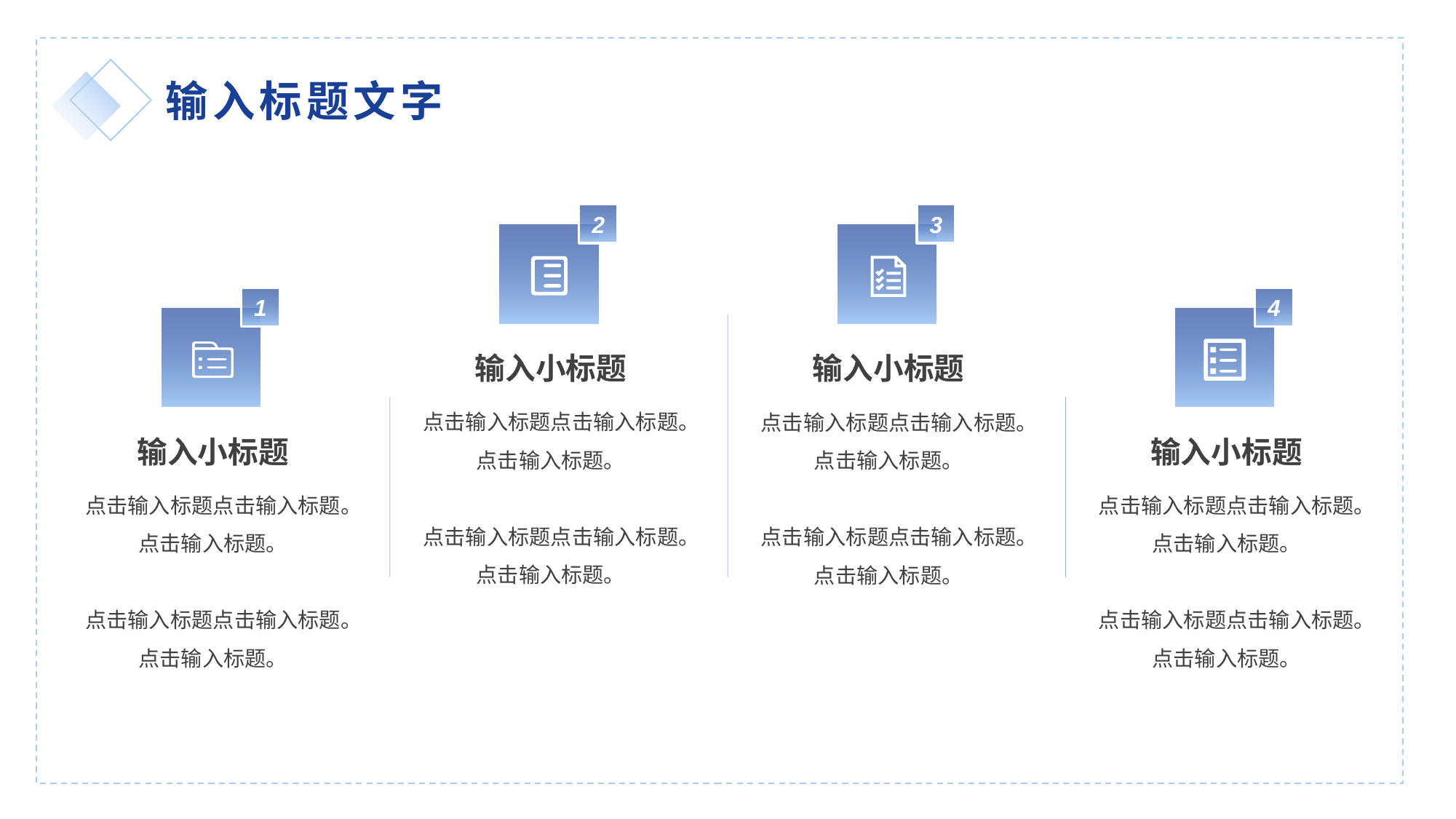

输入标题文字

2

3

1

4

输入小标题
点击输入标题点击输入标题。点击输入标题。

点击输入标题点击输入标题。点击输入标题。
输入小标题
点击输入标题点击输入标题。点击输入标题。

点击输入标题点击输入标题。点击输入标题。
输入小标题
点击输入标题点击输入标题。点击输入标题。

点击输入标题点击输入标题。点击输入标题。
输入小标题
点击输入标题点击输入标题。点击输入标题。

点击输入标题点击输入标题。点击输入标题。